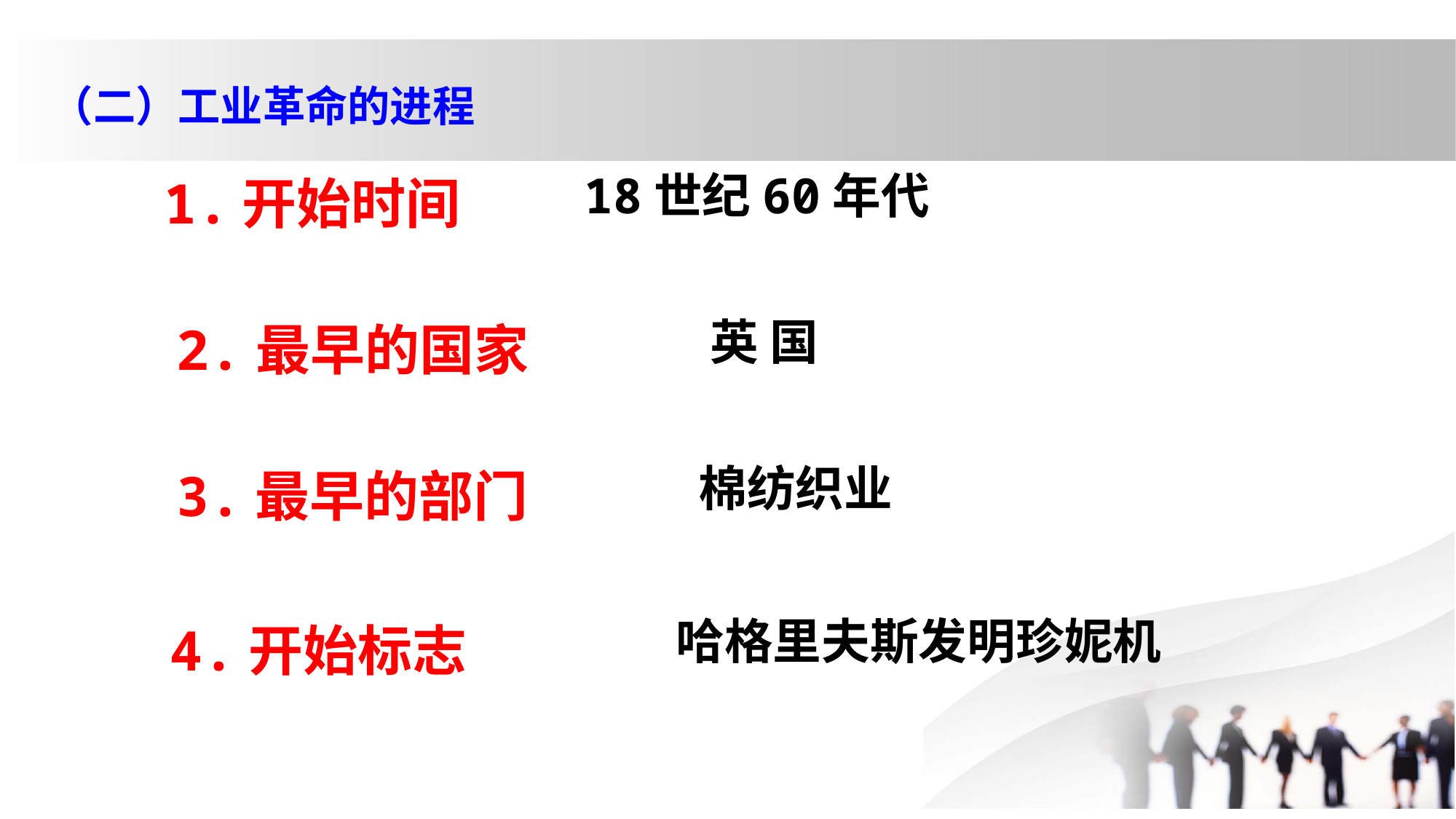

（二）工业革命的进程
18世纪60年代
1.开始时间
2.最早的国家
英 国
3.最早的部门
棉纺织业
哈格里夫斯发明珍妮机
4.开始标志